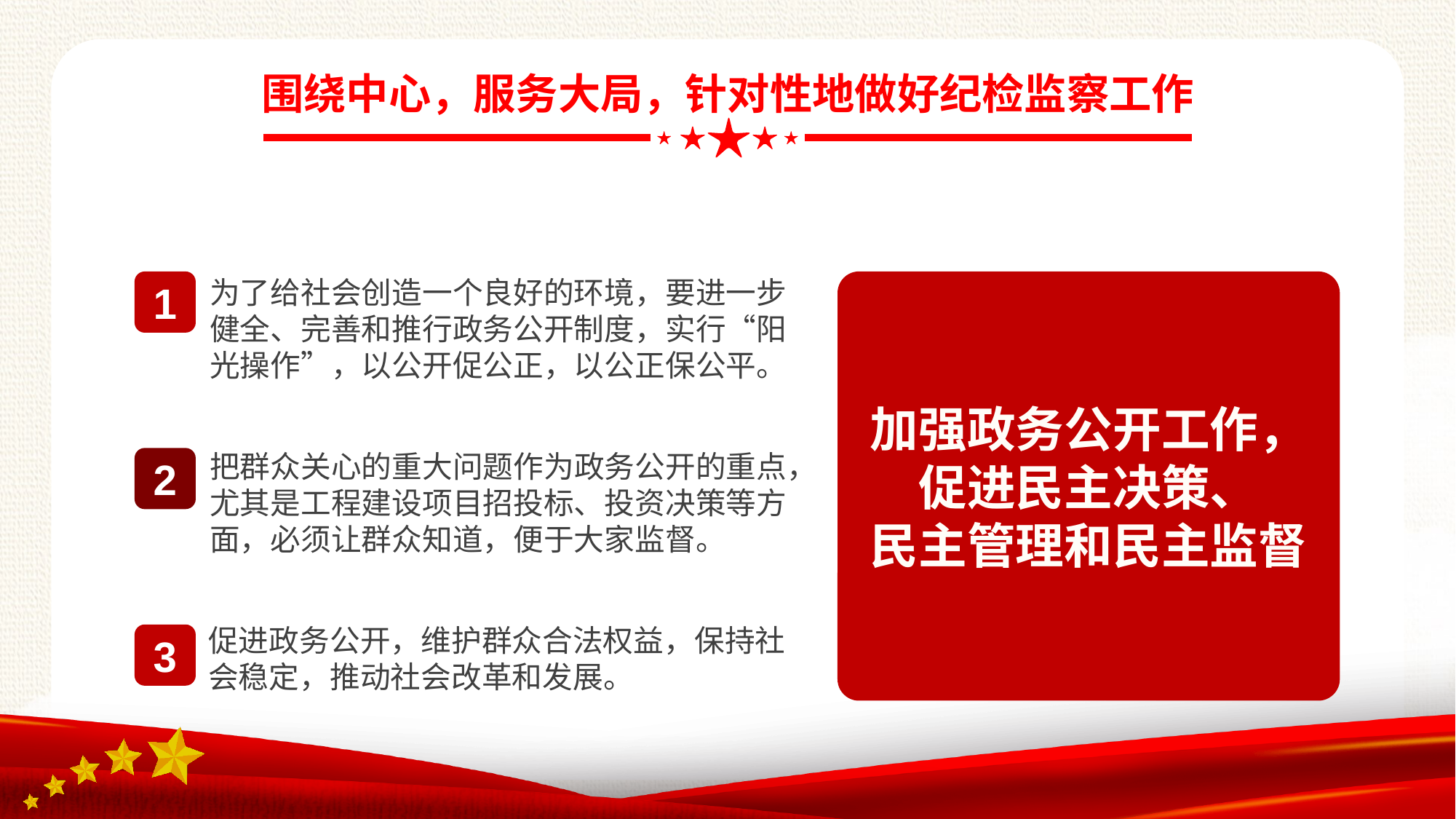

为了给社会创造一个良好的环境，要进一步健全、完善和推行政务公开制度，实行“阳光操作”，以公开促公正，以公正保公平。
1
加强政务公开工作，促进民主决策、
民主管理和民主监督
把群众关心的重大问题作为政务公开的重点，尤其是工程建设项目招投标、投资决策等方面，必须让群众知道，便于大家监督。
2
促进政务公开，维护群众合法权益，保持社会稳定，推动社会改革和发展。
3